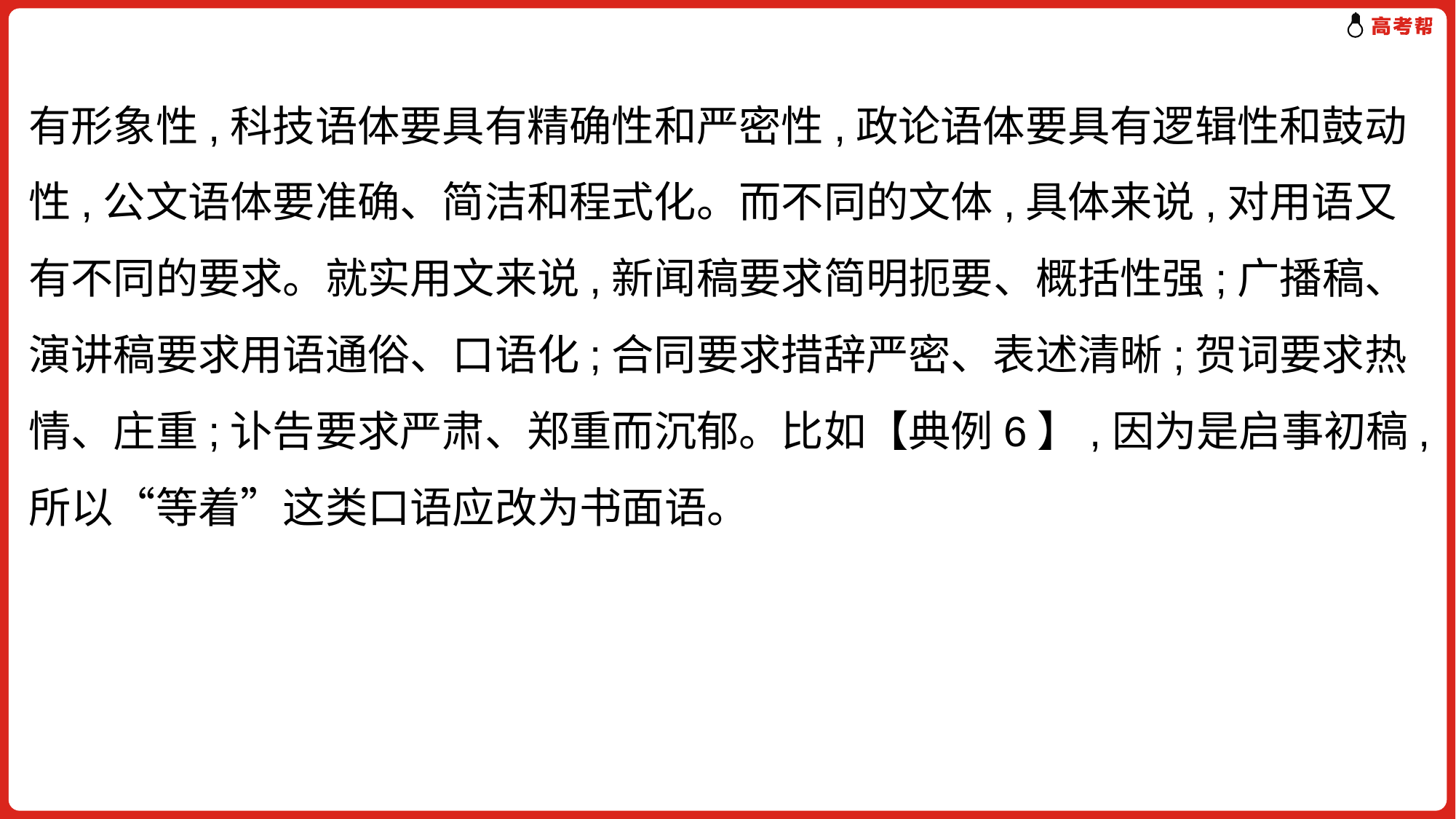

有形象性,科技语体要具有精确性和严密性,政论语体要具有逻辑性和鼓动性,公文语体要准确、简洁和程式化。而不同的文体,具体来说,对用语又有不同的要求。就实用文来说,新闻稿要求简明扼要、概括性强;广播稿、演讲稿要求用语通俗、口语化;合同要求措辞严密、表述清晰;贺词要求热情、庄重;讣告要求严肃、郑重而沉郁。比如【典例6】,因为是启事初稿,所以“等着”这类口语应改为书面语。